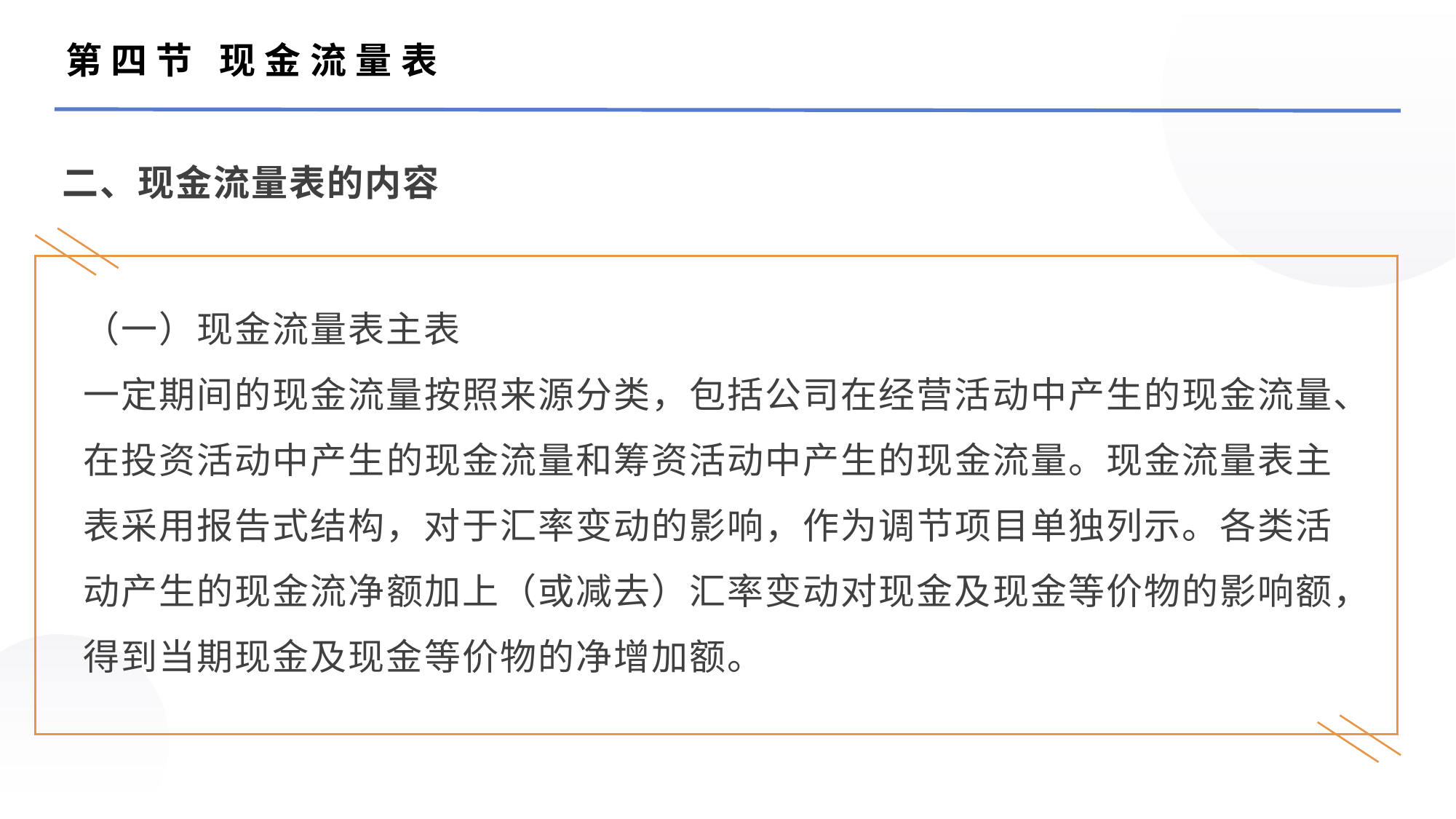

第四节 现金流量表
二、现金流量表的内容

（一）现金流量表主表
一定期间的现金流量按照来源分类，包括公司在经营活动中产生的现金流量、在投资活动中产生的现金流量和筹资活动中产生的现金流量。现金流量表主表采用报告式结构，对于汇率变动的影响，作为调节项目单独列示。各类活动产生的现金流净额加上（或减去）汇率变动对现金及现金等价物的影响额，得到当期现金及现金等价物的净增加额。

21